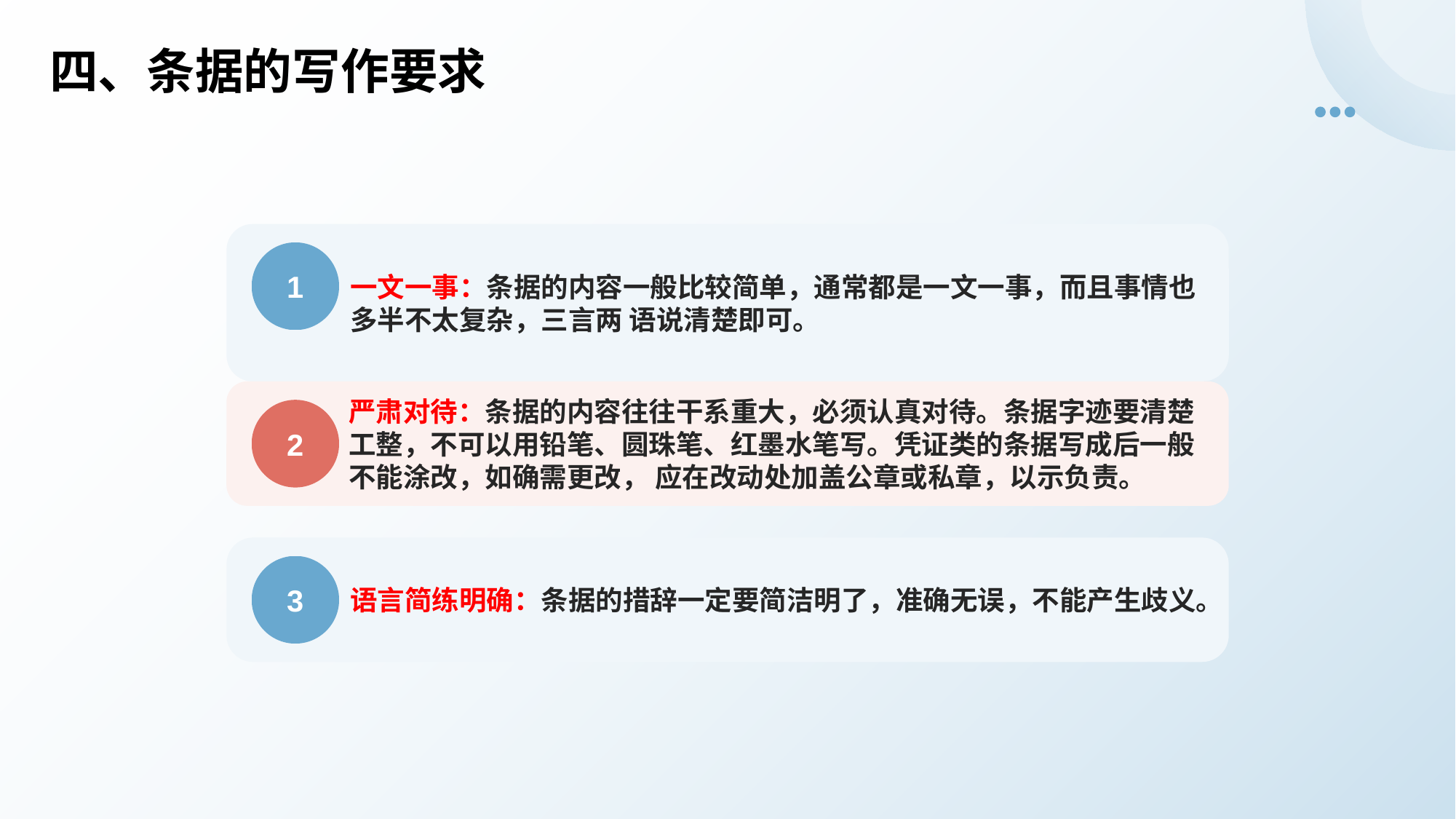

四、条据的写作要求
一文一事：条据的内容一般比较简单，通常都是一文一事，而且事情也多半不太复杂，三言两 语说清楚即可。
1
严肃对待：条据的内容往往干系重大，必须认真对待。条据字迹要清楚工整，不可以用铅笔、圆珠笔、红墨水笔写。凭证类的条据写成后一般不能涂改，如确需更改， 应在改动处加盖公章或私章，以示负责。
2
语言简练明确：条据的措辞一定要简洁明了，准确无误，不能产生歧义。
3